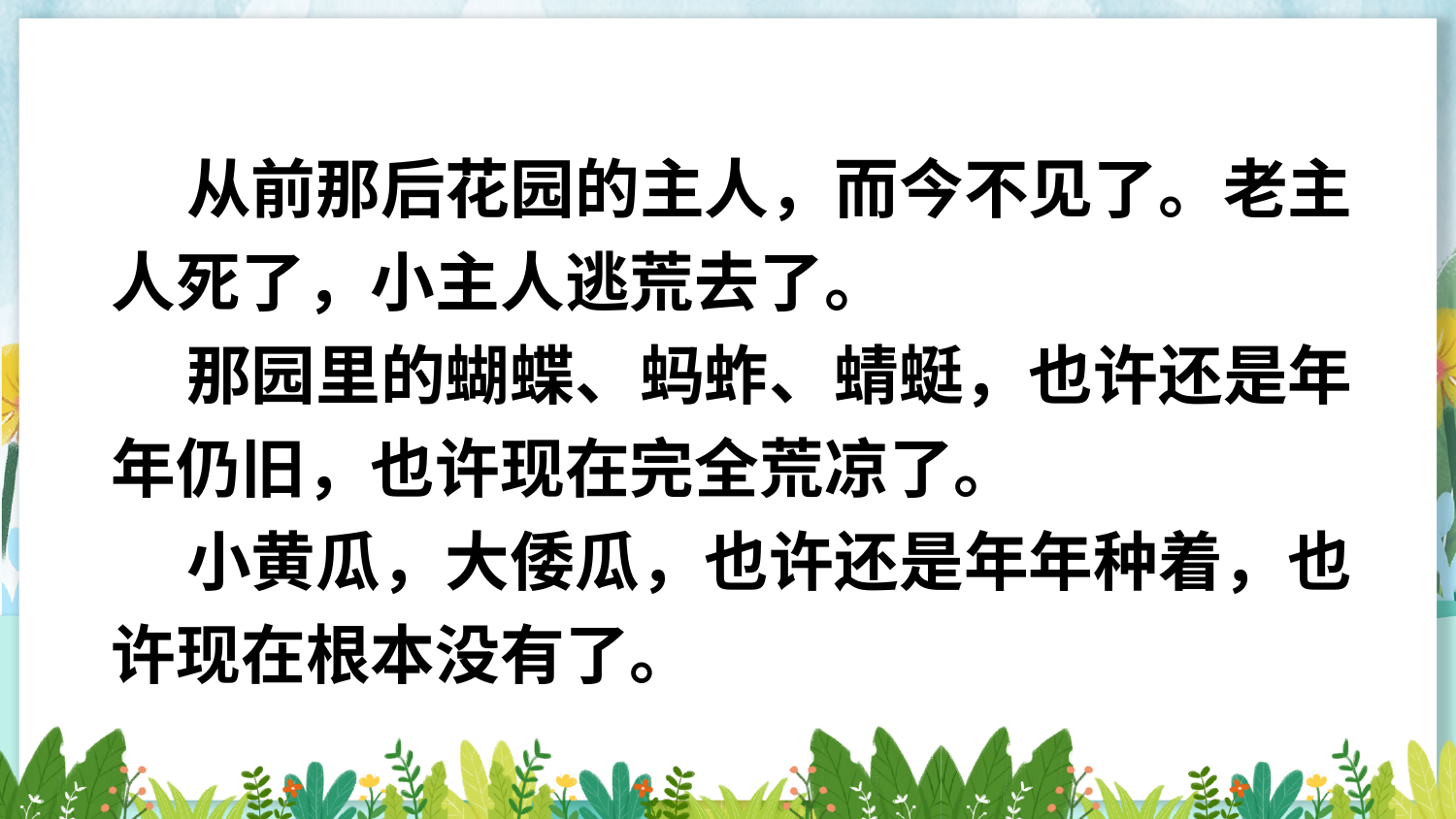

从前那后花园的主人，而今不见了。老主人死了，小主人逃荒去了。
    那园里的蝴蝶、蚂蚱、蜻蜓，也许还是年年仍旧，也许现在完全荒凉了。
    小黄瓜，大倭瓜，也许还是年年种着，也许现在根本没有了。